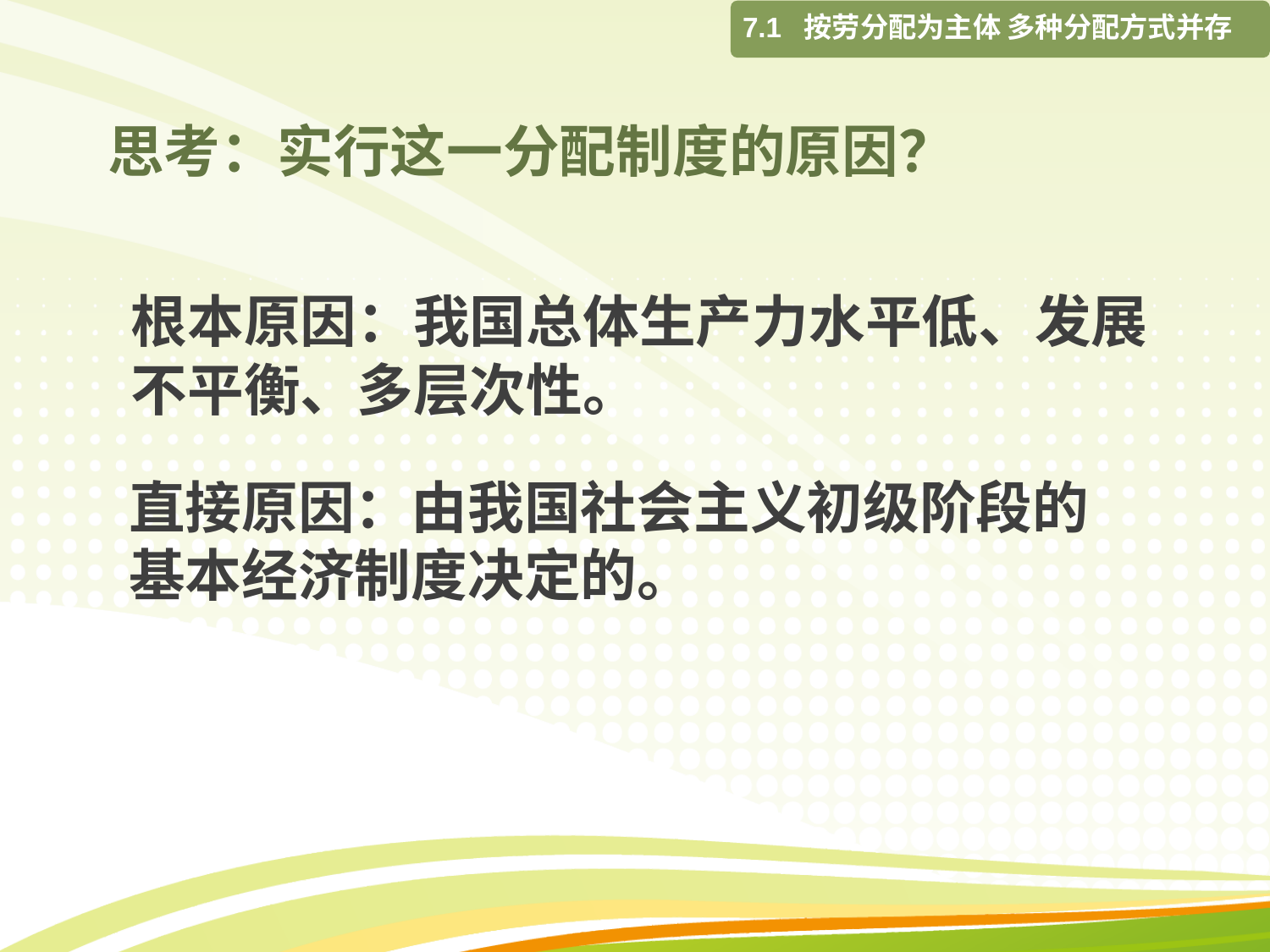

7.1  按劳分配为主体 多种分配方式并存
思考：实行这一分配制度的原因？
根本原因：我国总体生产力水平低、发展不平衡、多层次性。
直接原因：由我国社会主义初级阶段的基本经济制度决定的。